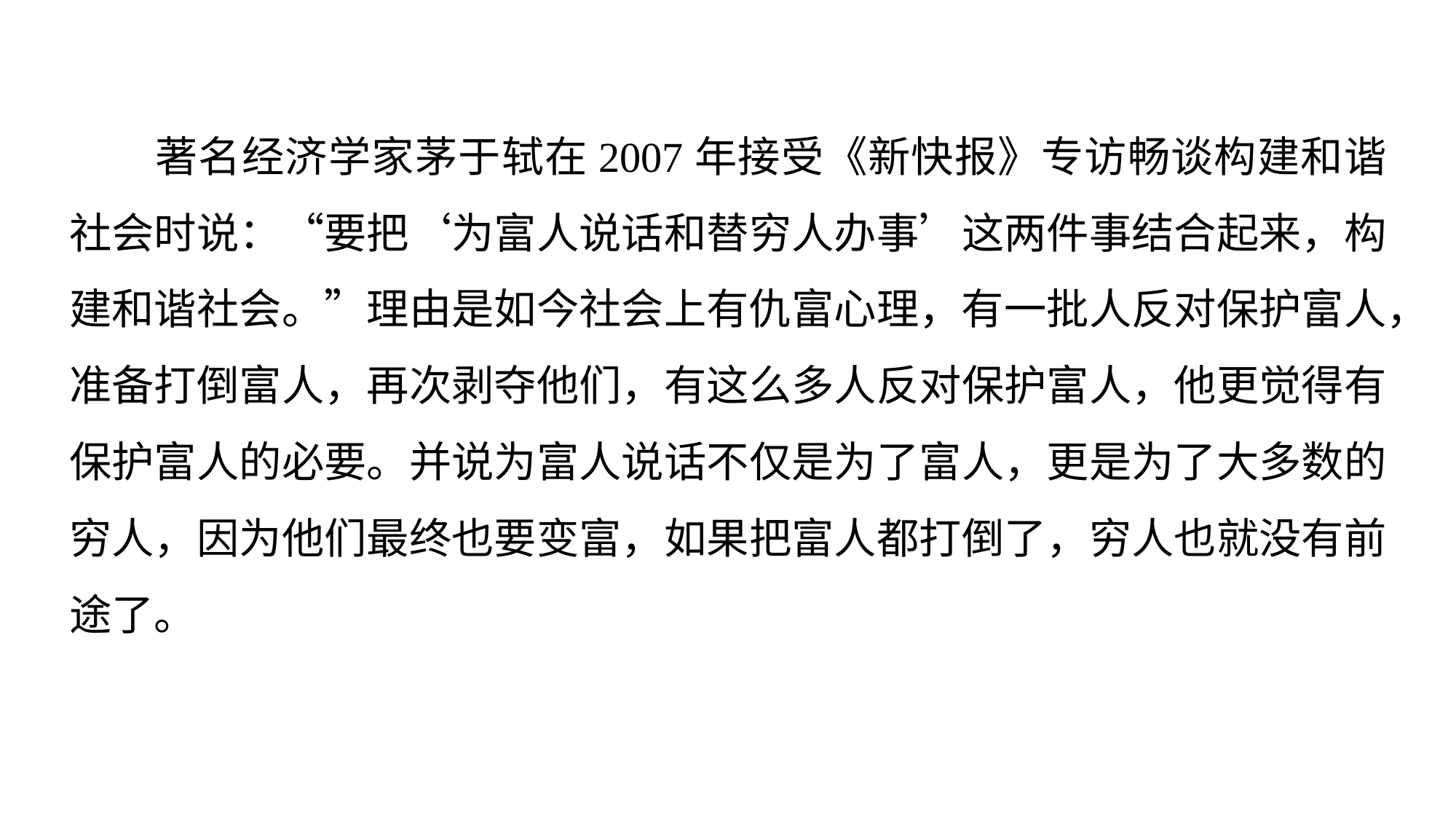

著名经济学家茅于轼在2007年接受《新快报》专访畅谈构建和谐社会时说：“要把‘为富人说话和替穷人办事’这两件事结合起来，构建和谐社会。”理由是如今社会上有仇富心理，有一批人反对保护富人，准备打倒富人，再次剥夺他们，有这么多人反对保护富人，他更觉得有保护富人的必要。并说为富人说话不仅是为了富人，更是为了大多数的穷人，因为他们最终也要变富，如果把富人都打倒了，穷人也就没有前途了。